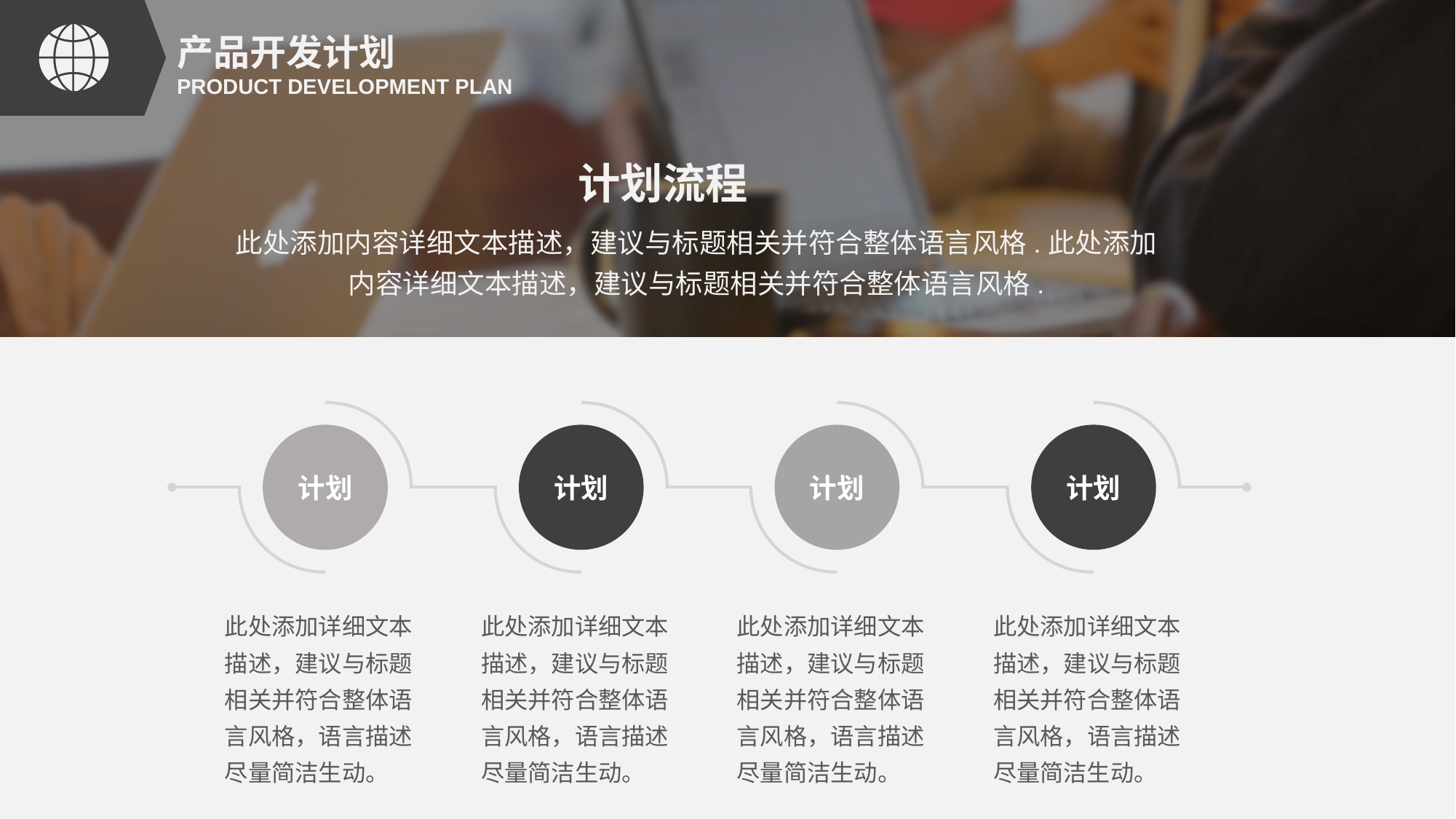

产品开发计划
PRODUCT DEVELOPMENT PLAN

计划流程
此处添加内容详细文本描述，建议与标题相关并符合整体语言风格.此处添加内容详细文本描述，建议与标题相关并符合整体语言风格.

计划
计划
计划
计划

此处添加详细文本描述，建议与标题相关并符合整体语言风格，语言描述尽量简洁生动。
此处添加详细文本描述，建议与标题相关并符合整体语言风格，语言描述尽量简洁生动。
此处添加详细文本描述，建议与标题相关并符合整体语言风格，语言描述尽量简洁生动。
此处添加详细文本描述，建议与标题相关并符合整体语言风格，语言描述尽量简洁生动。